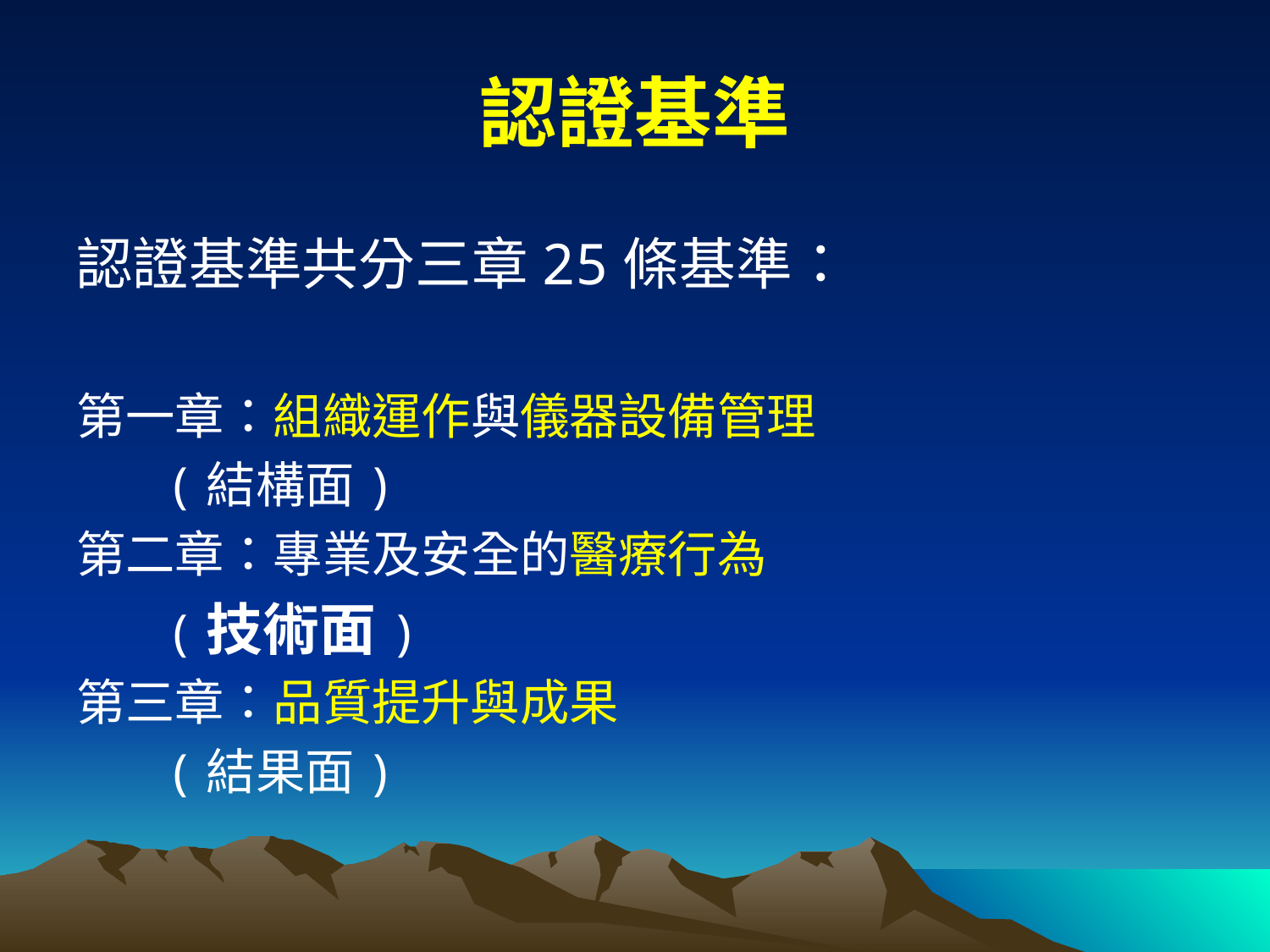

認證基準
認證基準共分三章25條基準：

第一章：組織運作與儀器設備管理
   (結構面)
第二章：專業及安全的醫療行為
   (技術面)
第三章：品質提升與成果
   (結果面)